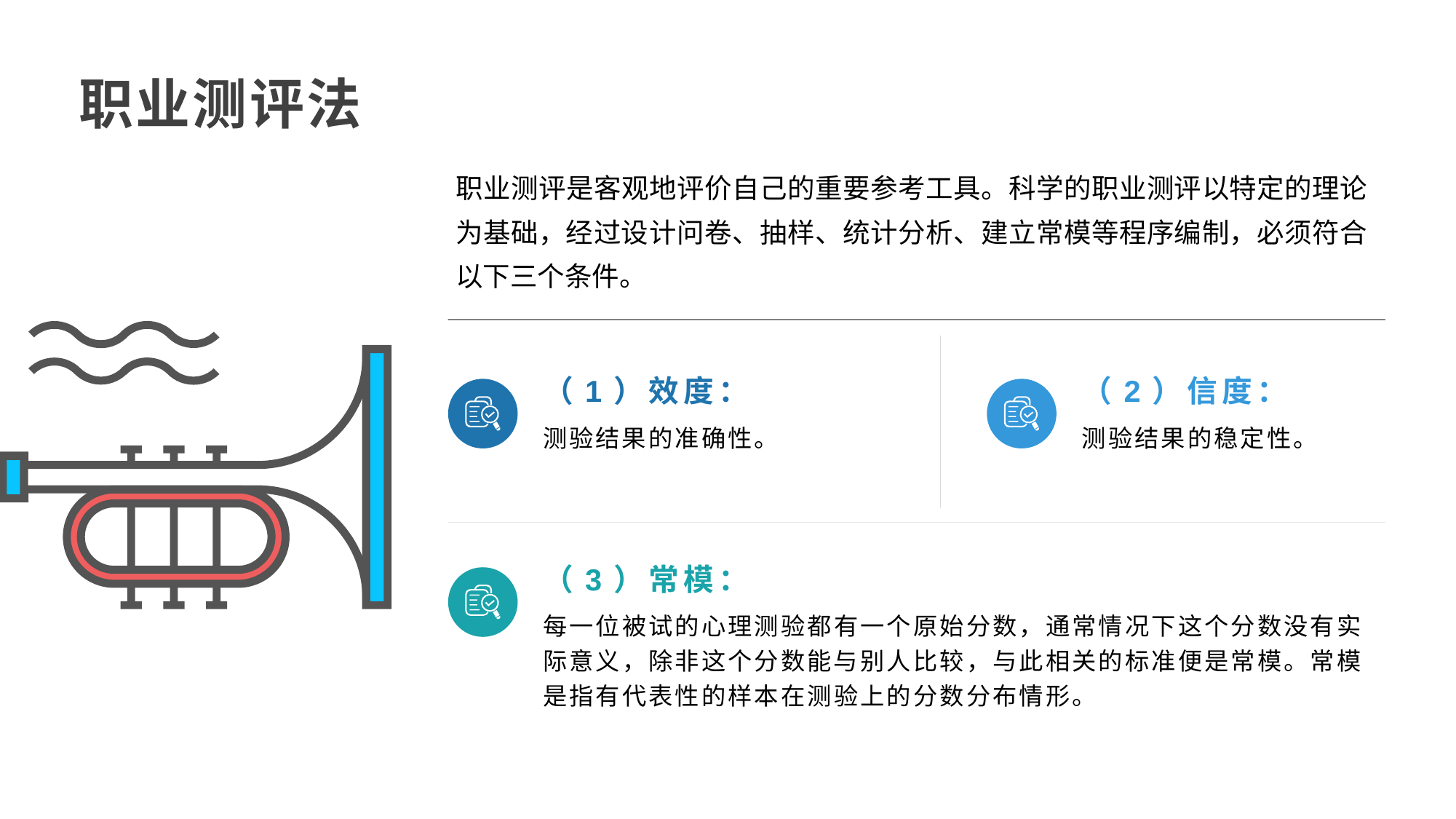

职业测评法
职业测评是客观地评价自己的重要参考工具。科学的职业测评以特定的理论为基础，经过设计问卷、抽样、统计分析、建立常模等程序编制，必须符合以下三个条件。

（1）效度：
（2）信度：

测验结果的准确性。
测验结果的稳定性。

（3）常模：

每一位被试的心理测验都有一个原始分数，通常情况下这个分数没有实际意义，除非这个分数能与别人比较，与此相关的标准便是常模。常模是指有代表性的样本在测验上的分数分布情形。